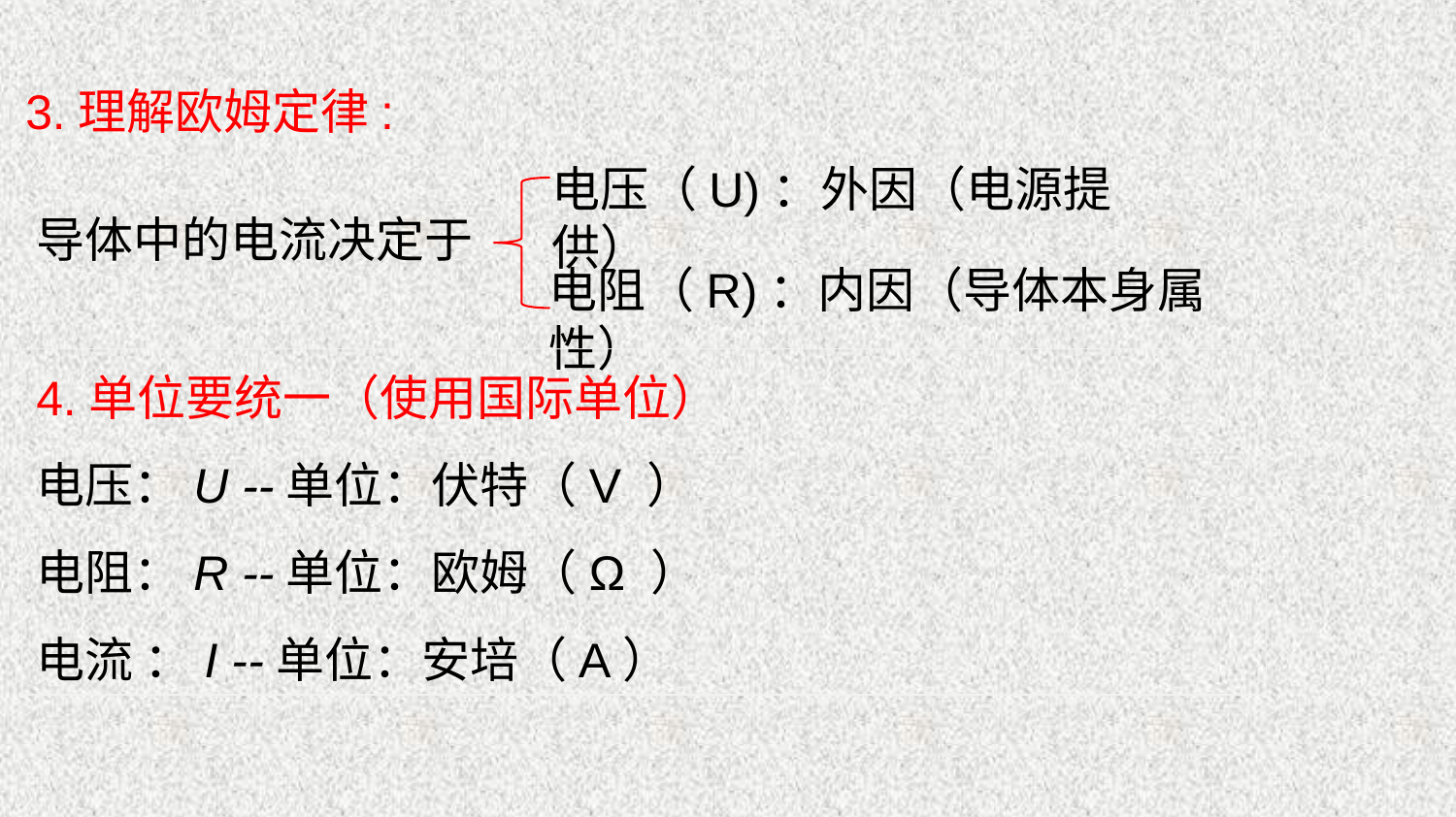

3.理解欧姆定律:
电压（U)：外因（电源提供）

电阻（R)：内因（导体本身属性）
导体中的电流决定于
4.单位要统一（使用国际单位）
电压：U --单位：伏特（V ）
电阻：R --单位：欧姆（Ω ）
电流 ：I --单位：安培（A）